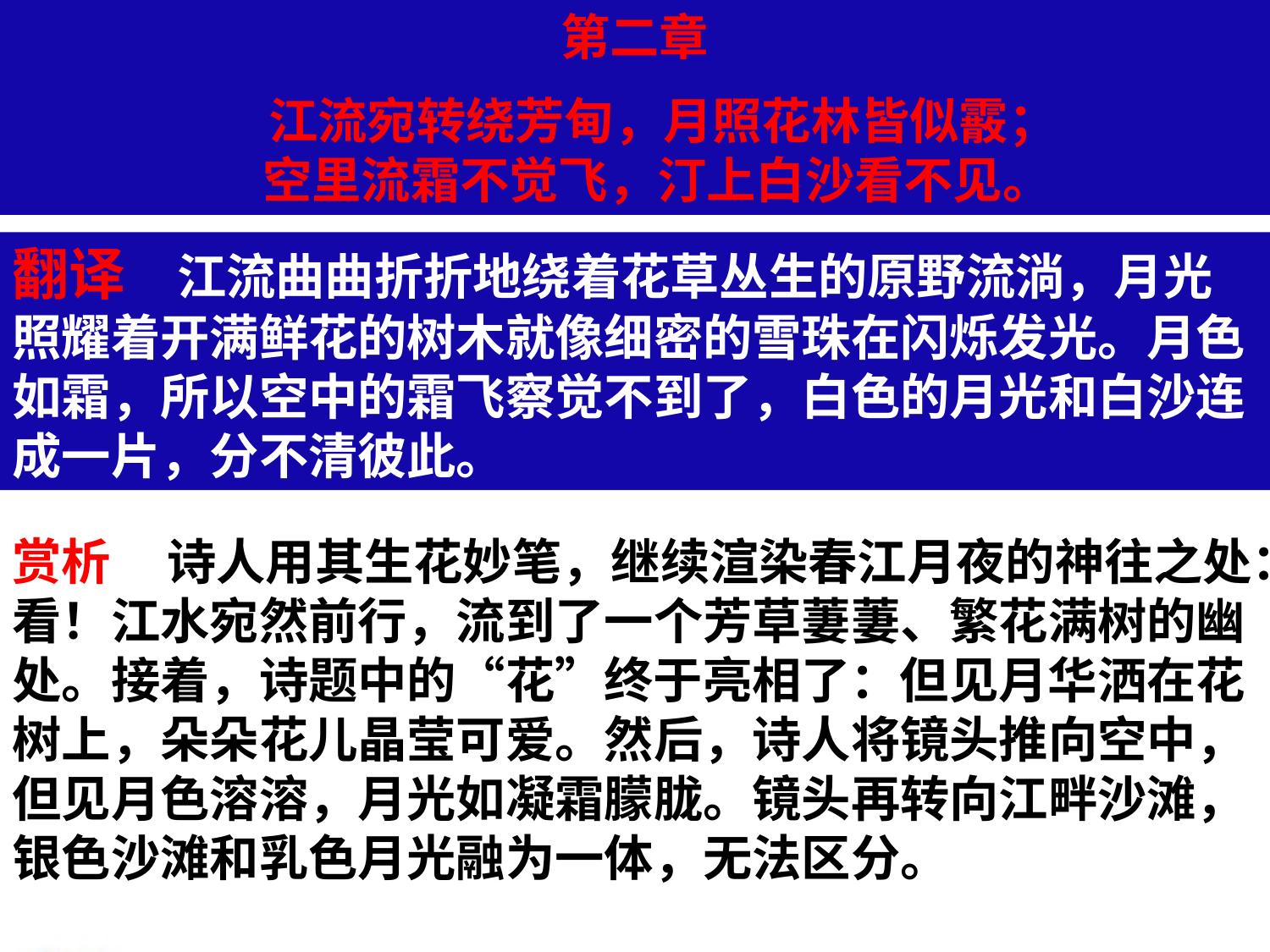

第二章
     江流宛转绕芳甸，月照花林皆似霰；
     空里流霜不觉飞，汀上白沙看不见。
翻译    江流曲曲折折地绕着花草丛生的原野流淌，月光照耀着开满鲜花的树木就像细密的雪珠在闪烁发光。月色如霜，所以空中的霜飞察觉不到了，白色的月光和白沙连成一片，分不清彼此。
赏析     诗人用其生花妙笔，继续渲染春江月夜的神往之处：看！江水宛然前行，流到了一个芳草萋萋、繁花满树的幽处。接着，诗题中的“花”终于亮相了：但见月华洒在花树上，朵朵花儿晶莹可爱。然后，诗人将镜头推向空中，但见月色溶溶，月光如凝霜朦胧。镜头再转向江畔沙滩，银色沙滩和乳色月光融为一体，无法区分。